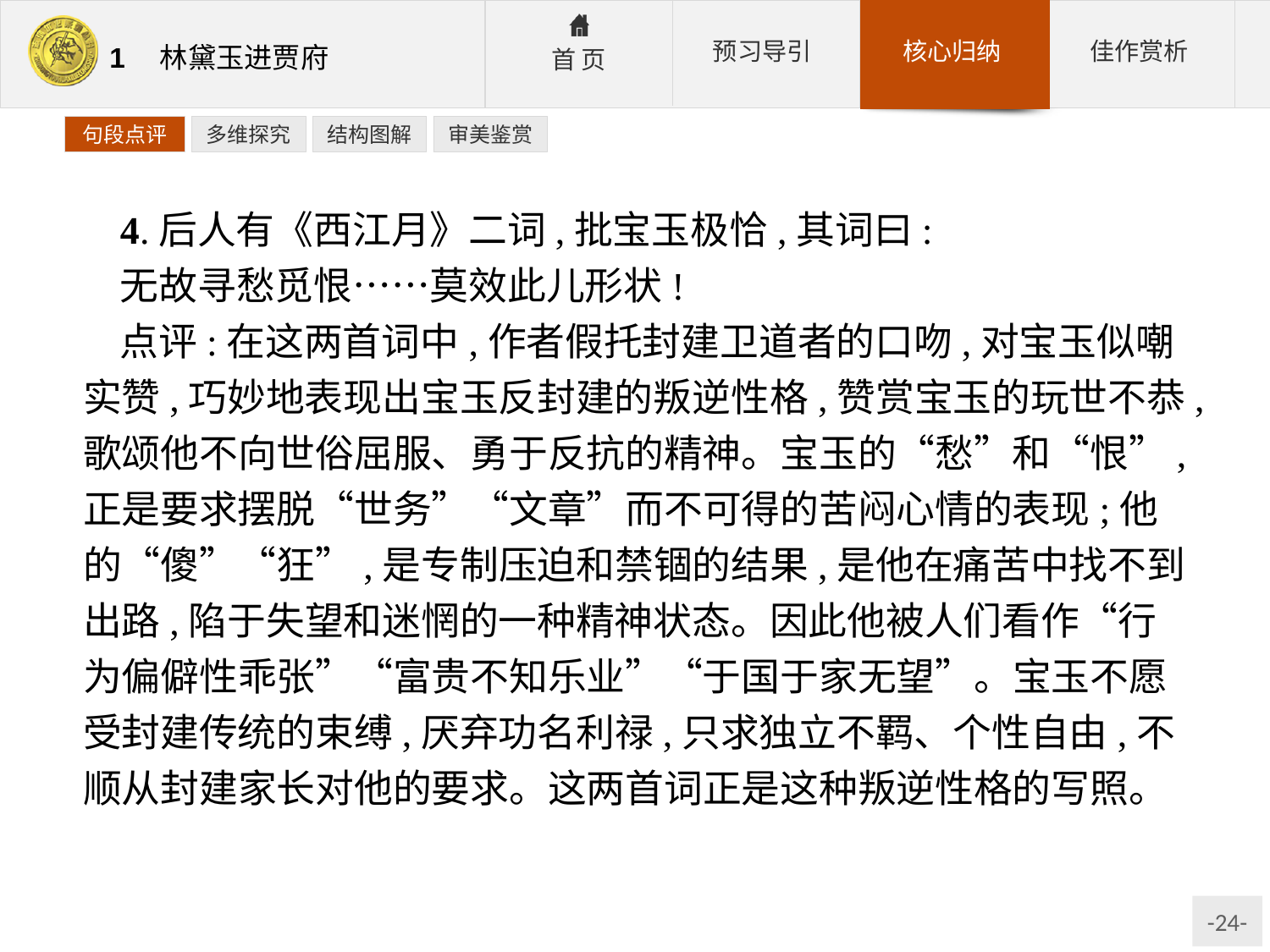

句段点评
多维探究
结构图解
审美鉴赏
4.后人有《西江月》二词,批宝玉极恰,其词曰:
无故寻愁觅恨……莫效此儿形状!
点评:在这两首词中,作者假托封建卫道者的口吻,对宝玉似嘲实赞,巧妙地表现出宝玉反封建的叛逆性格,赞赏宝玉的玩世不恭,歌颂他不向世俗屈服、勇于反抗的精神。宝玉的“愁”和“恨”,正是要求摆脱“世务”“文章”而不可得的苦闷心情的表现;他的“傻”“狂”,是专制压迫和禁锢的结果,是他在痛苦中找不到出路,陷于失望和迷惘的一种精神状态。因此他被人们看作“行为偏僻性乖张”“富贵不知乐业”“于国于家无望”。宝玉不愿受封建传统的束缚,厌弃功名利禄,只求独立不羁、个性自由,不顺从封建家长对他的要求。这两首词正是这种叛逆性格的写照。